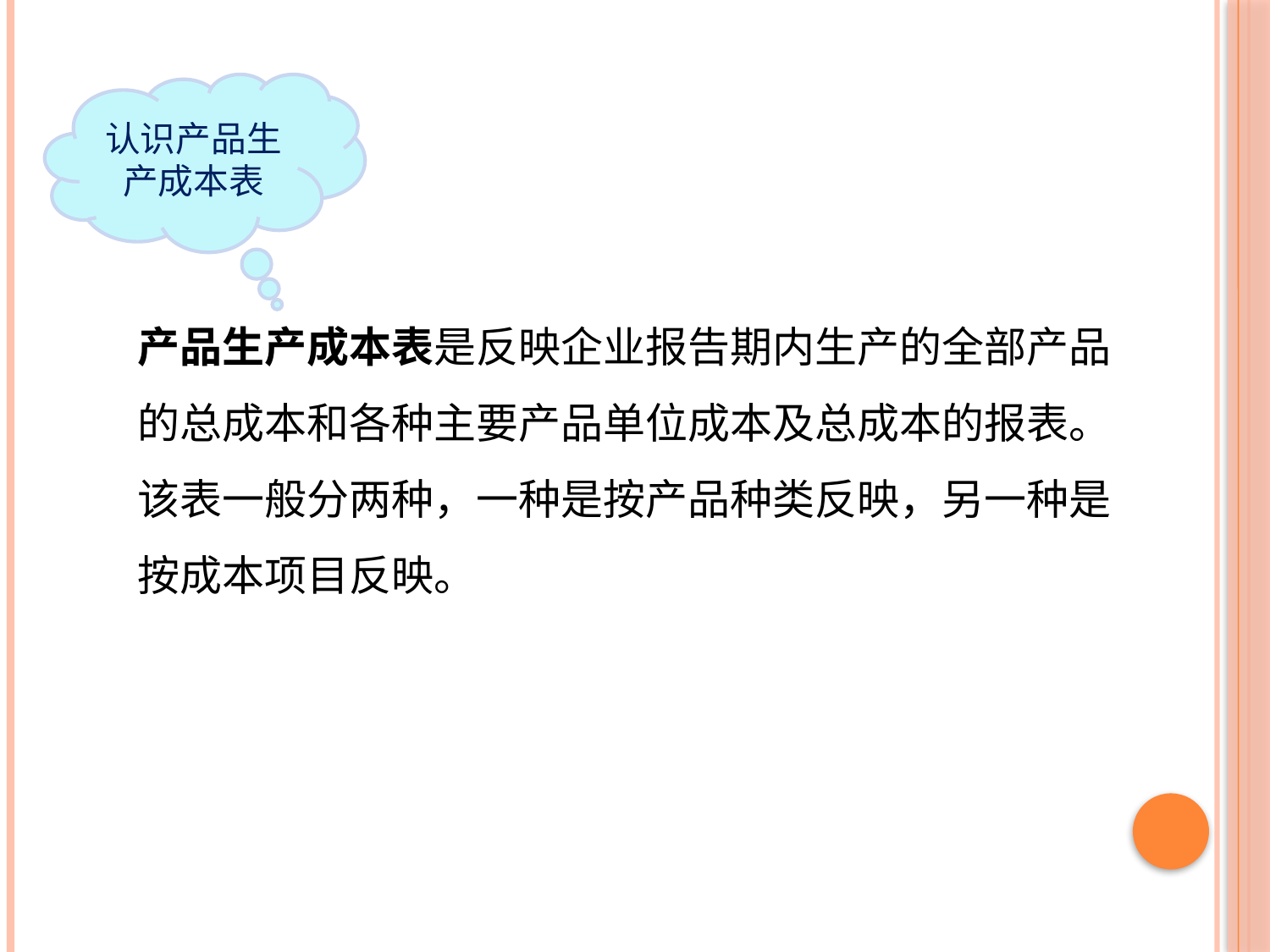

认识产品生产成本表
产品生产成本表是反映企业报告期内生产的全部产品的总成本和各种主要产品单位成本及总成本的报表。该表一般分两种，一种是按产品种类反映，另一种是按成本项目反映。